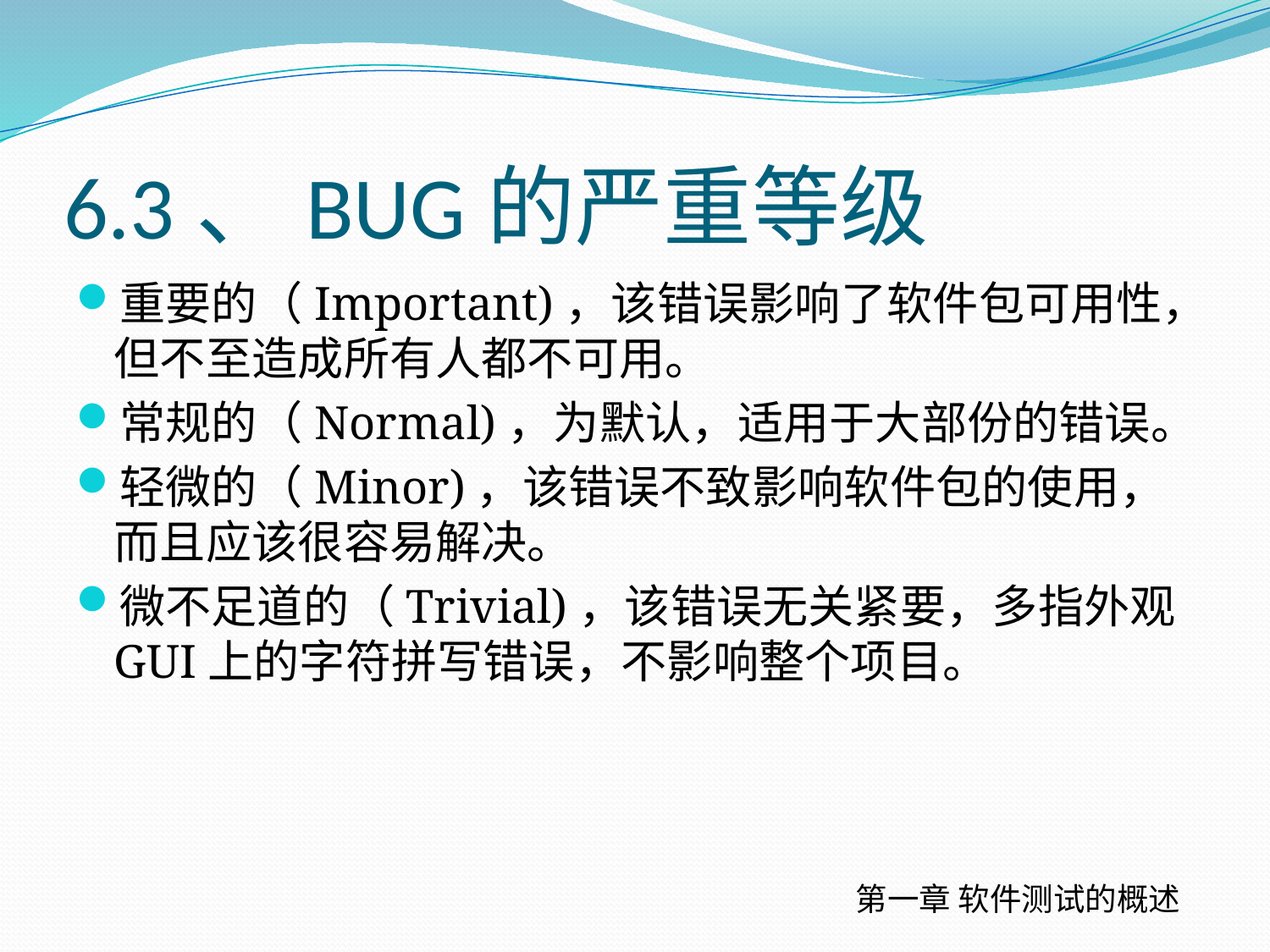

# 6.3、BUG的严重等级
重要的（Important)，该错误影响了软件包可用性，但不至造成所有人都不可用。
常规的（Normal)，为默认，适用于大部份的错误。
轻微的（Minor)，该错误不致影响软件包的使用，而且应该很容易解决。
微不足道的（Trivial)，该错误无关紧要，多指外观GUI上的字符拼写错误，不影响整个项目。